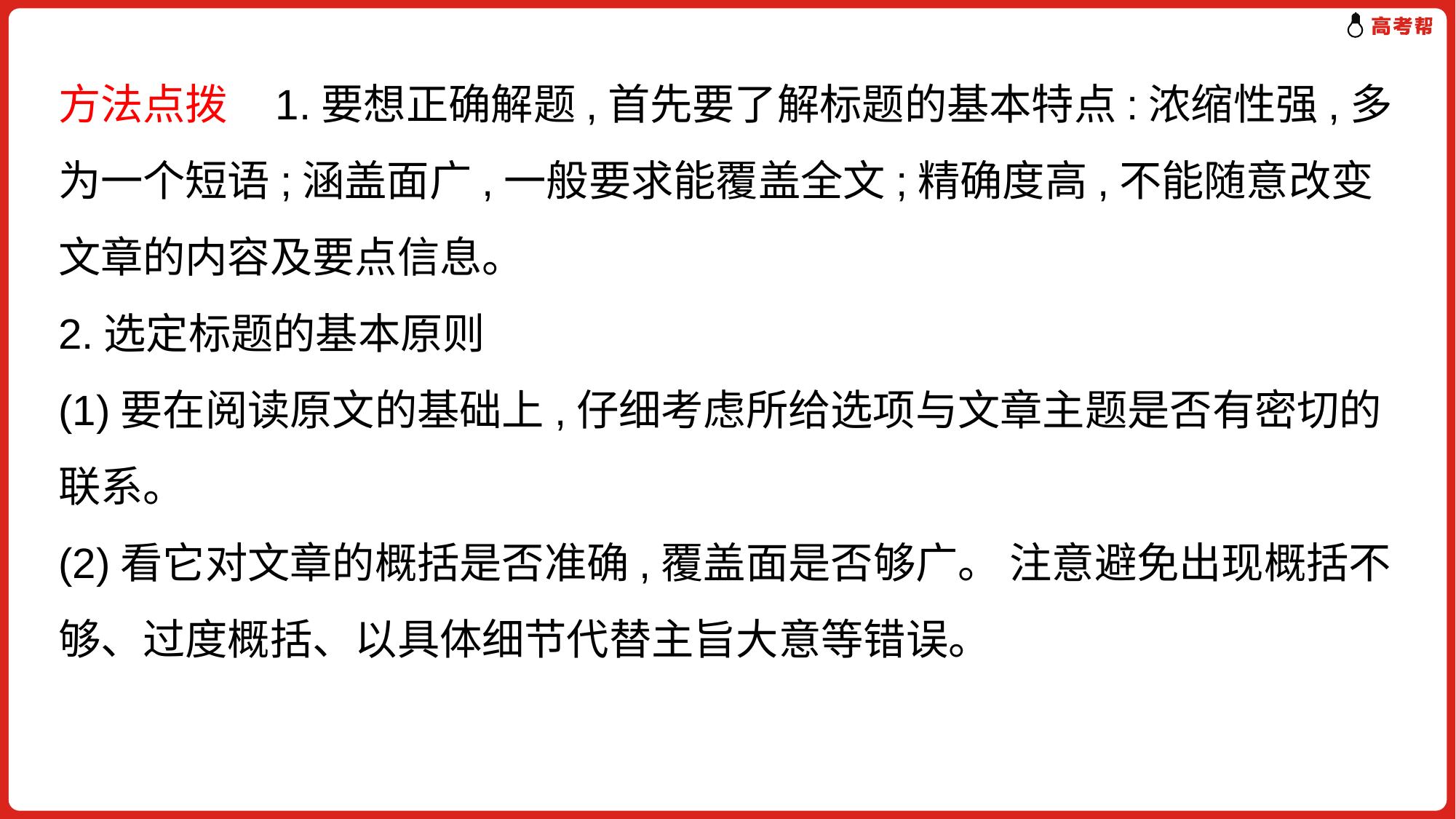

方法点拨    1.要想正确解题,首先要了解标题的基本特点:浓缩性强,多为一个短语;涵盖面广,一般要求能覆盖全文;精确度高,不能随意改变文章的内容及要点信息。
2.选定标题的基本原则
(1)要在阅读原文的基础上,仔细考虑所给选项与文章主题是否有密切的联系。
(2)看它对文章的概括是否准确,覆盖面是否够广。 注意避免出现概括不够、过度概括、以具体细节代替主旨大意等错误。